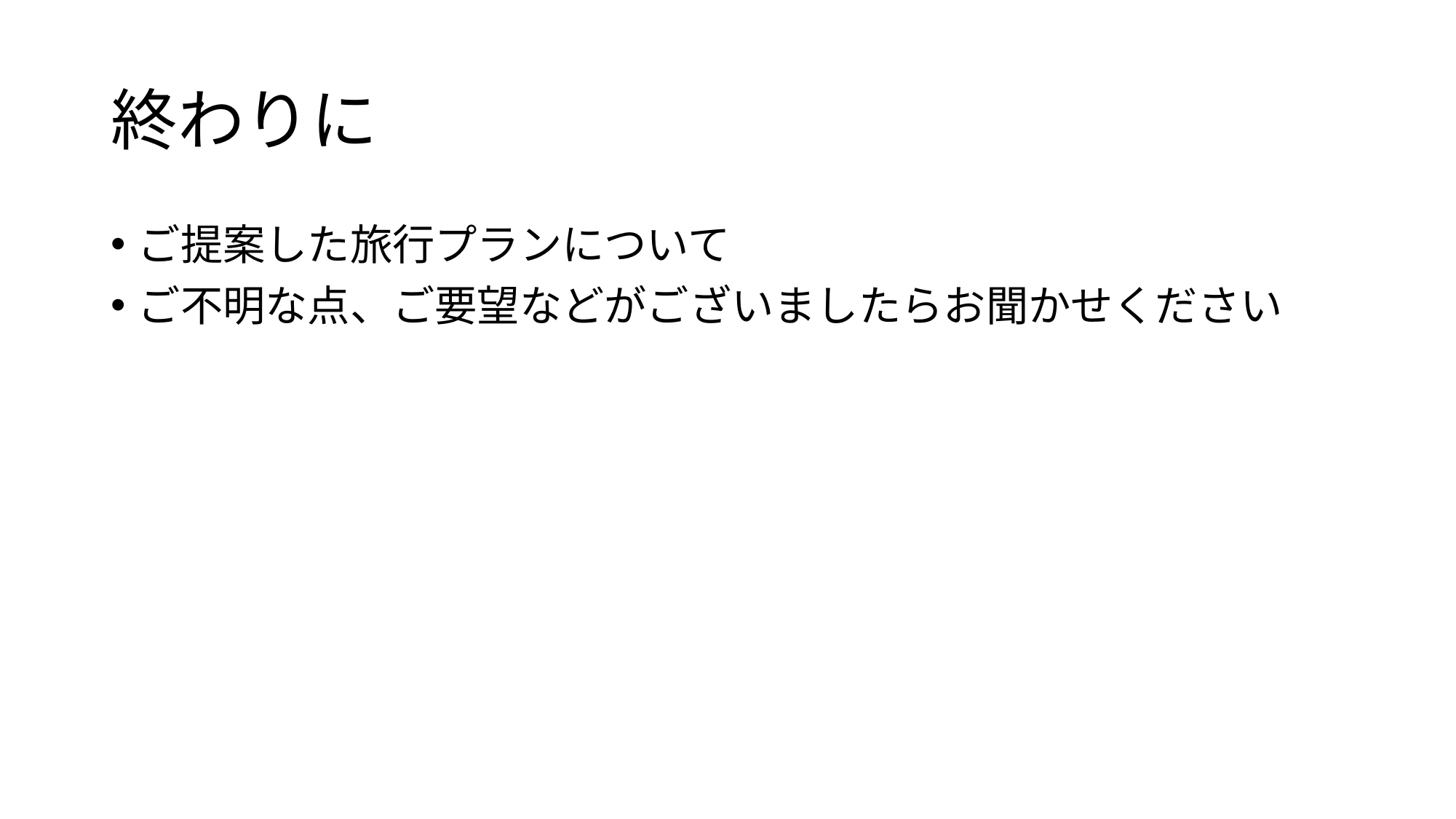

# 終わりに
ご提案した旅行プランについて
ご不明な点、ご要望などがございましたらお聞かせください